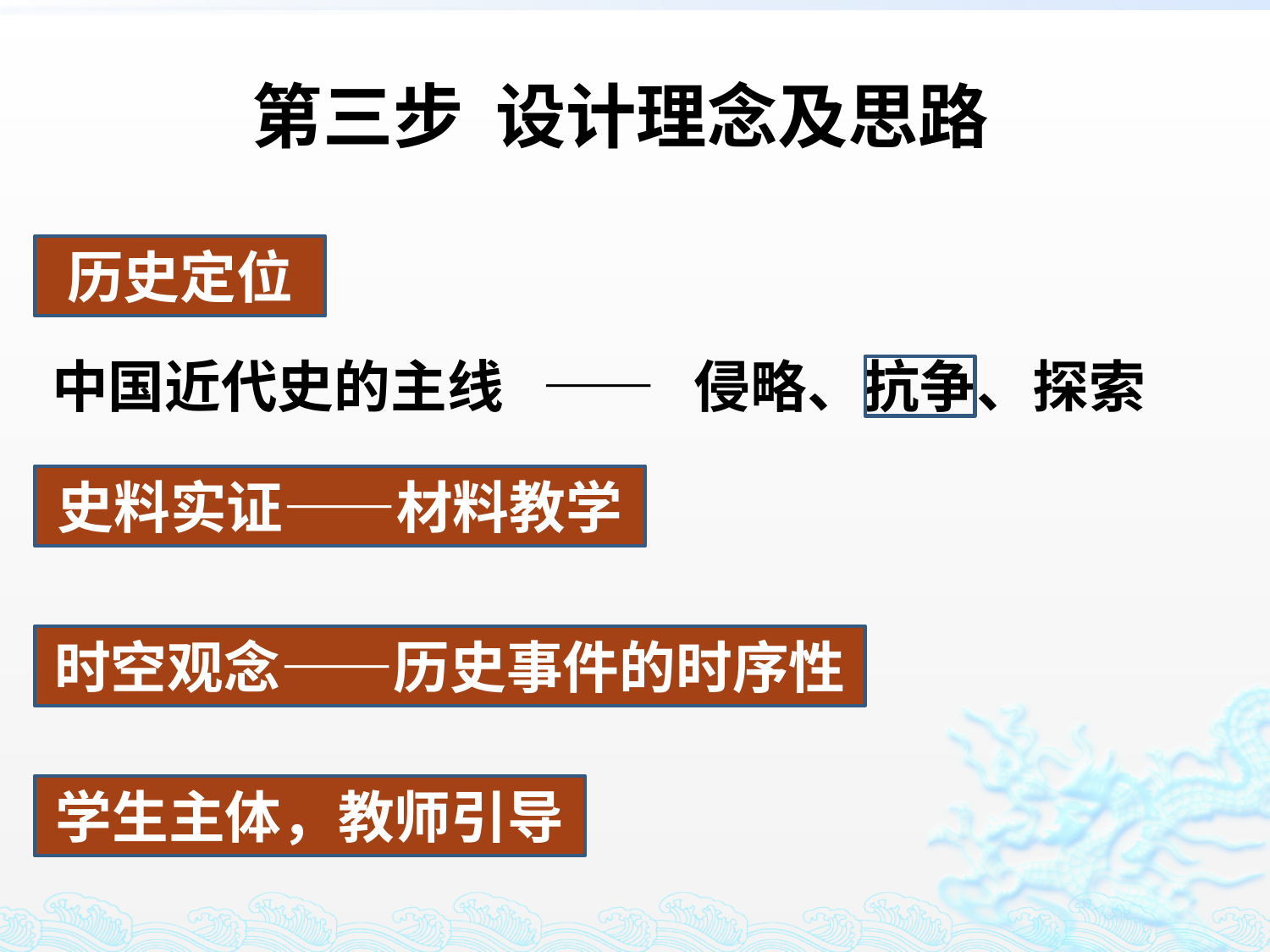

第三步  设计理念及思路
历史定位
中国近代史的主线   ——   侵略、抗争、探索

史料实证——材料教学
时空观念——历史事件的时序性
学生主体，教师引导